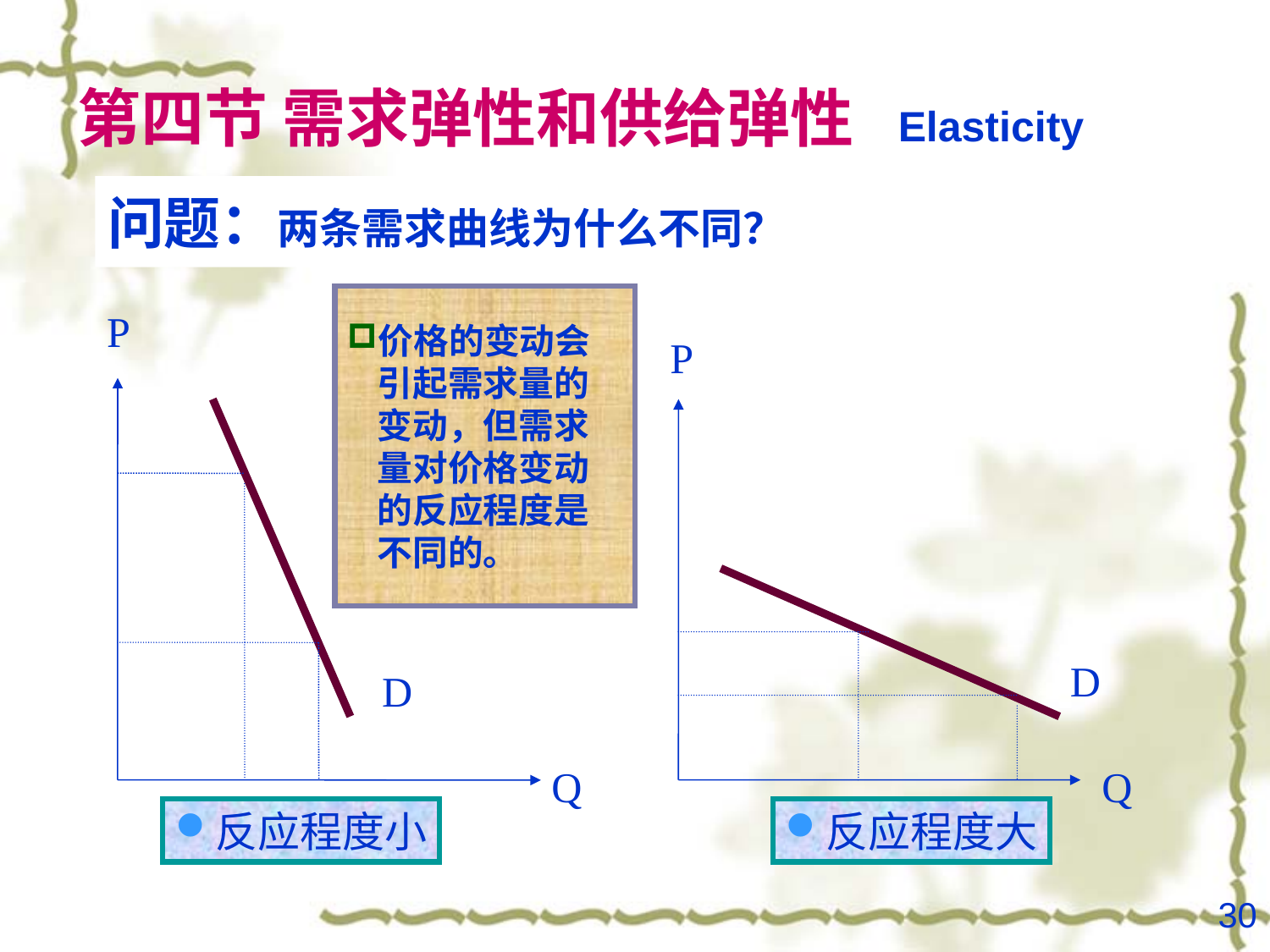

# 第四节 需求弹性和供给弹性  Elasticity
问题：两条需求曲线为什么不同？

价格的变动会引起需求量的变动，但需求量对价格变动的反应程度是不同的。
P
P

D
D

Q
Q

反应程度小
反应程度大
30